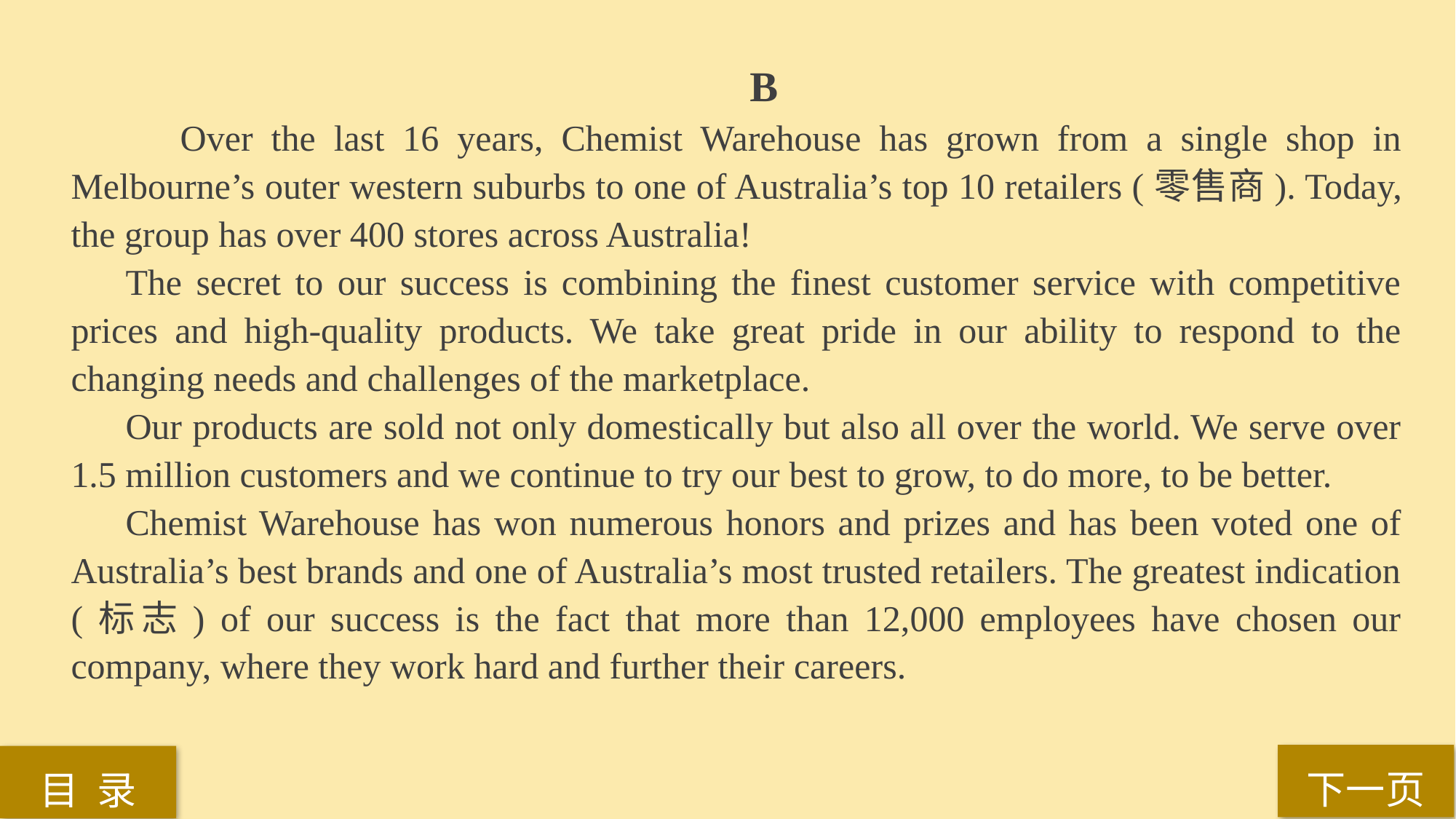

B
      Over the last 16 years, Chemist Warehouse has grown from a single shop in Melbourne’s outer western suburbs to one of Australia’s top 10 retailers (零售商). Today, the group has over 400 stores across Australia!
The secret to our success is combining the finest customer service with competitive prices and high-quality products. We take great pride in our ability to respond to the changing needs and challenges of the marketplace.
Our products are sold not only domestically but also all over the world. We serve over 1.5 million customers and we continue to try our best to grow, to do more, to be better.
Chemist Warehouse has won numerous honors and prizes and has been voted one of Australia’s best brands and one of Australia’s most trusted retailers. The greatest indication (标志) of our success is the fact that more than 12,000 employees have chosen our company, where they work hard and further their careers.